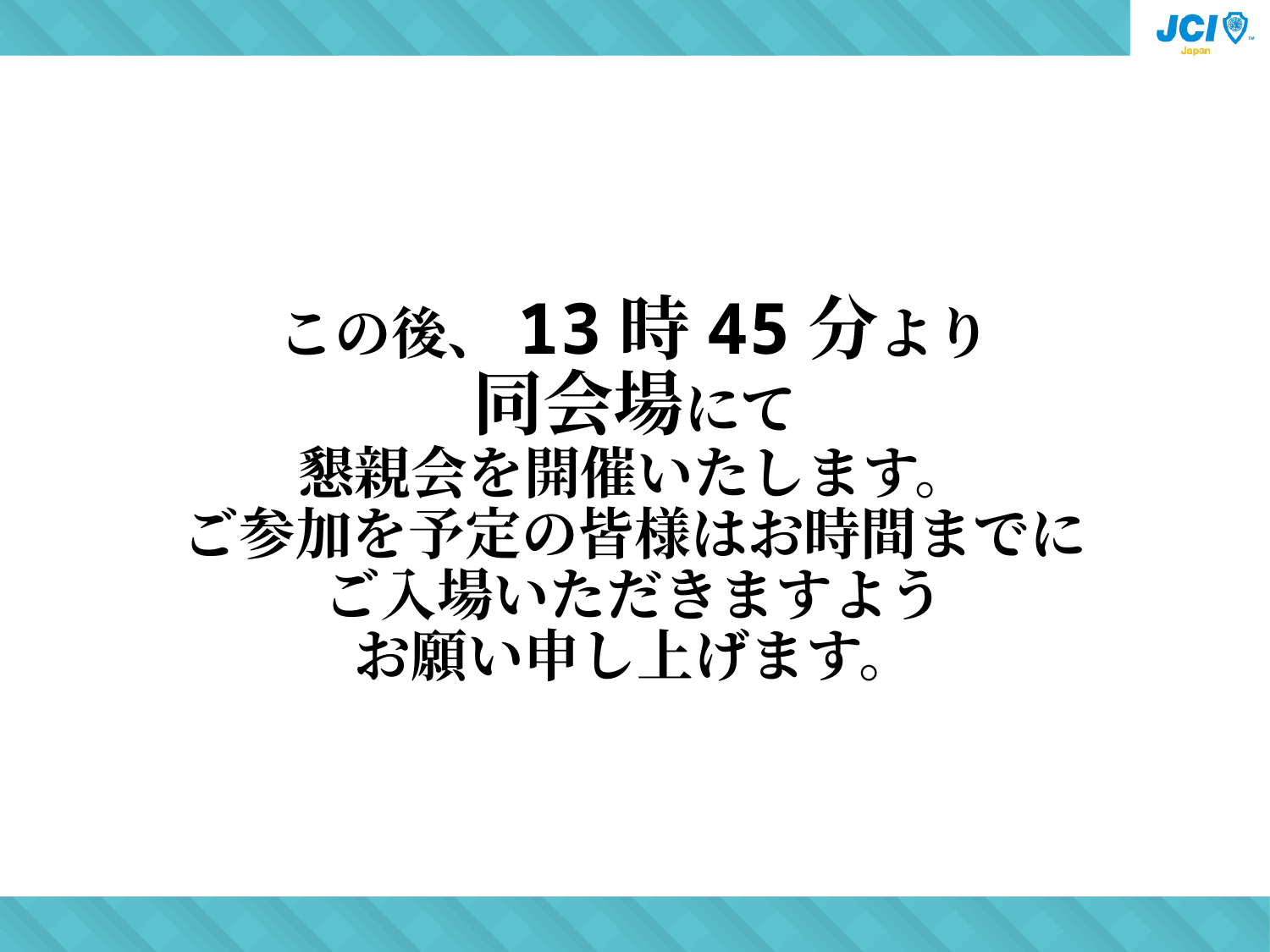

この後、13時45分より
同会場にて
懇親会を開催いたします。
ご参加を予定の皆様はお時間までに
ご入場いただきますよう
お願い申し上げます。